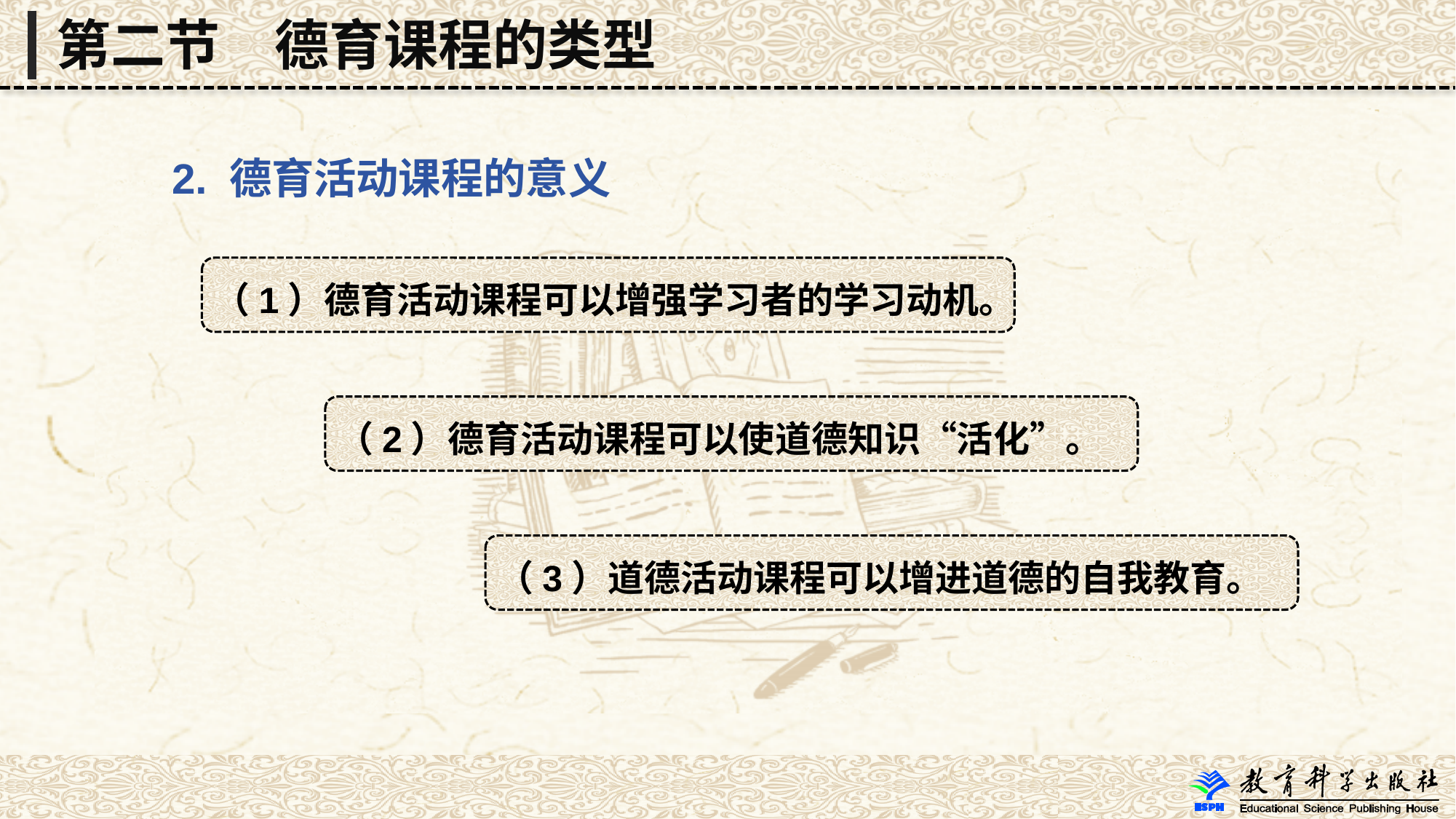

第二节　德育课程的类型
      2. 德育活动课程的意义

（1）德育活动课程可以增强学习者的学习动机。
（2）德育活动课程可以使道德知识“活化”。
（3）道德活动课程可以增进道德的自我教育。